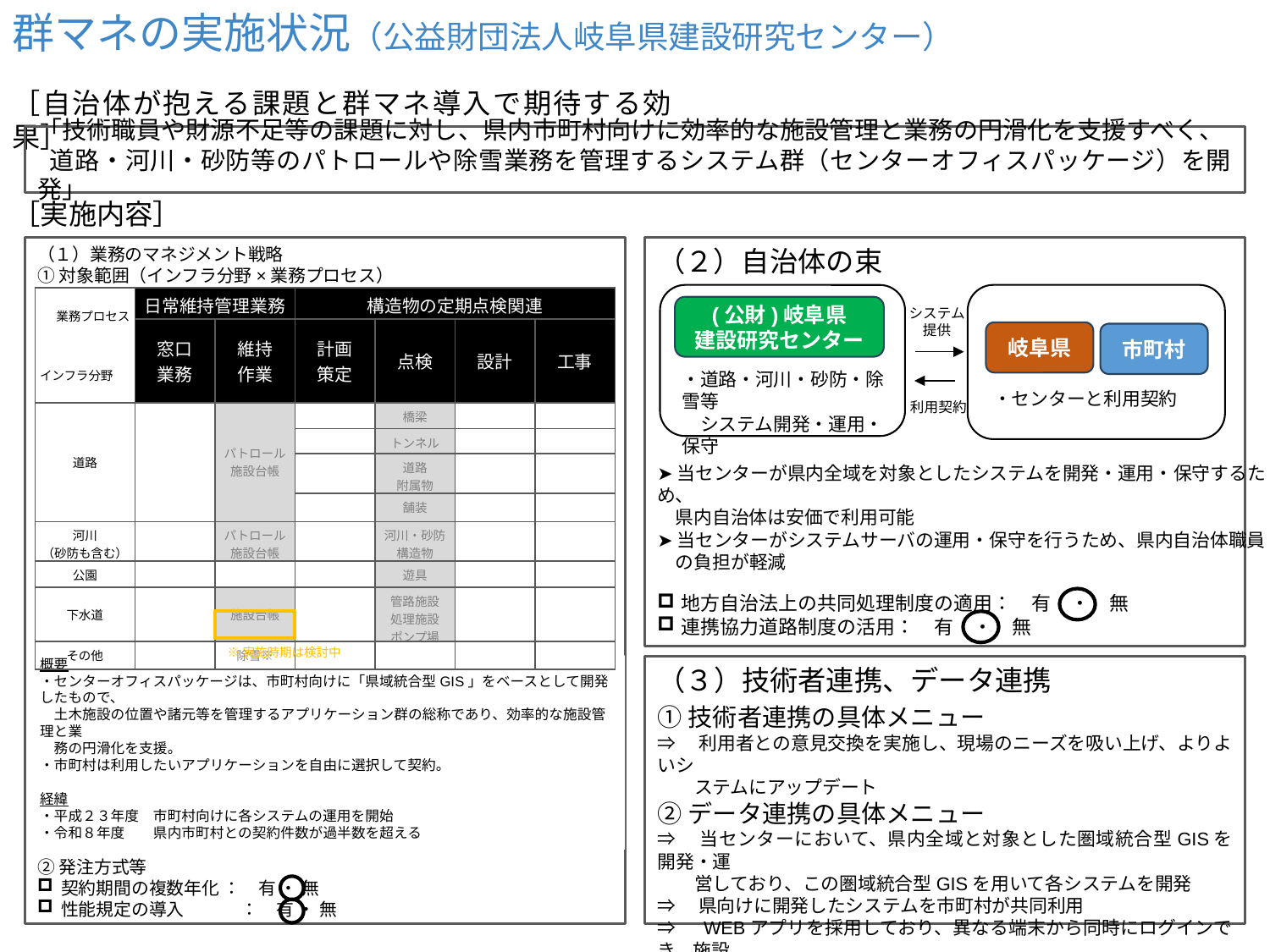

群マネの実施状況（公益財団法人岐阜県建設研究センター）
［自治体が抱える課題と群マネ導入で期待する効果］
「技術職員や財源不足等の課題に対し、県内市町村向けに効率的な施設管理と業務の円滑化を支援すべく、
 道路・河川・砂防等のパトロールや除雪業務を管理するシステム群（センターオフィスパッケージ）を開発」
サービス提供
［実施内容］
（１）業務のマネジメント戦略
（２）自治体の束
①対象範囲（インフラ分野×業務プロセス）
利用契約

岐阜県
| 業務プロセス インフラ分野 | 日常維持管理業務 |  | 構造物の定期点検関連 |  |  |  |
| --- | --- | --- | --- | --- | --- | --- |
|  | 窓口 業務 | 維持 作業 | 計画 策定 | 点検 | 設計 | 工事 |
| 道路 |  | パトロール 施設台帳 |  | 橋梁 |  |  |
|  |  |  |  | トンネル |  |  |
|  |  |  |  | 道路 附属物 |  |  |
|  |  |  |  | 舗装 |  |  |
| 河川 （砂防も含む） |  | パトロール 施設台帳 |  | 河川・砂防 構造物 |  |  |
| 公園 |  |  |  | 遊具 |  |  |
| 下水道 |  | 施設台帳 |  | 管路施設 処理施設 ポンプ場 |  |  |
| その他 |  | 除雪※ |  |  |  |  |
(公財)岐阜県
建設研究センター
システム
提供
岐阜県
岐阜県向けのシステムを市町村が共同利用
市町村

・道路・河川・砂防・除雪等
　システム開発・運用・保守

・センターと利用契約
利用契約
A市
B市
C町
・・・
➤当センターが県内全域を対象としたシステムを開発・運用・保守するため、
　県内自治体は安価で利用可能
➤当センターがシステムサーバの運用・保守を行うため、県内自治体職員
　の負担が軽減
・県向けに開発したシステムを共同利用するため開発費と機器費は不要。
・複数の市町村でシステムを共同利用するものであるため、市町村が単独で
　運営するよりもシステムの保守管理費用の節減が可能。

地方自治法上の共同処理制度の適用：　有　・　無
連携協力道路制度の活用：　有　・　無

※実施時期は検討中
概要
・センターオフィスパッケージは、市町村向けに「県域統合型GIS」をベースとして開発したもので、
　土木施設の位置や諸元等を管理するアプリケーション群の総称であり、効率的な施設管理と業
　務の円滑化を支援。
・市町村は利用したいアプリケーションを自由に選択して契約。

経緯
・平成２３年度　市町村向けに各システムの運用を開始
・令和８年度　　県内市町村との契約件数が過半数を超える

（３）技術者連携、データ連携
①技術者連携の具体メニュー
⇒　利用者との意見交換を実施し、現場のニーズを吸い上げ、よりよいシ
　　ステムにアップデート
②データ連携の具体メニュー
⇒　当センターにおいて、県内全域と対象とした圏域統合型GISを開発・運
　　営しており、この圏域統合型GISを用いて各システムを開発
⇒　県向けに開発したシステムを市町村が共同利用
⇒　WEBアプリを採用しており、異なる端末から同時にログインでき、施設
　　管理者のみならず、防災関係部局とのリアルタイムな情報共有が可能
②発注方式等
契約期間の複数年化 ：　有 ・ 無
性能規定の導入　　　 ：　有 ・ 無